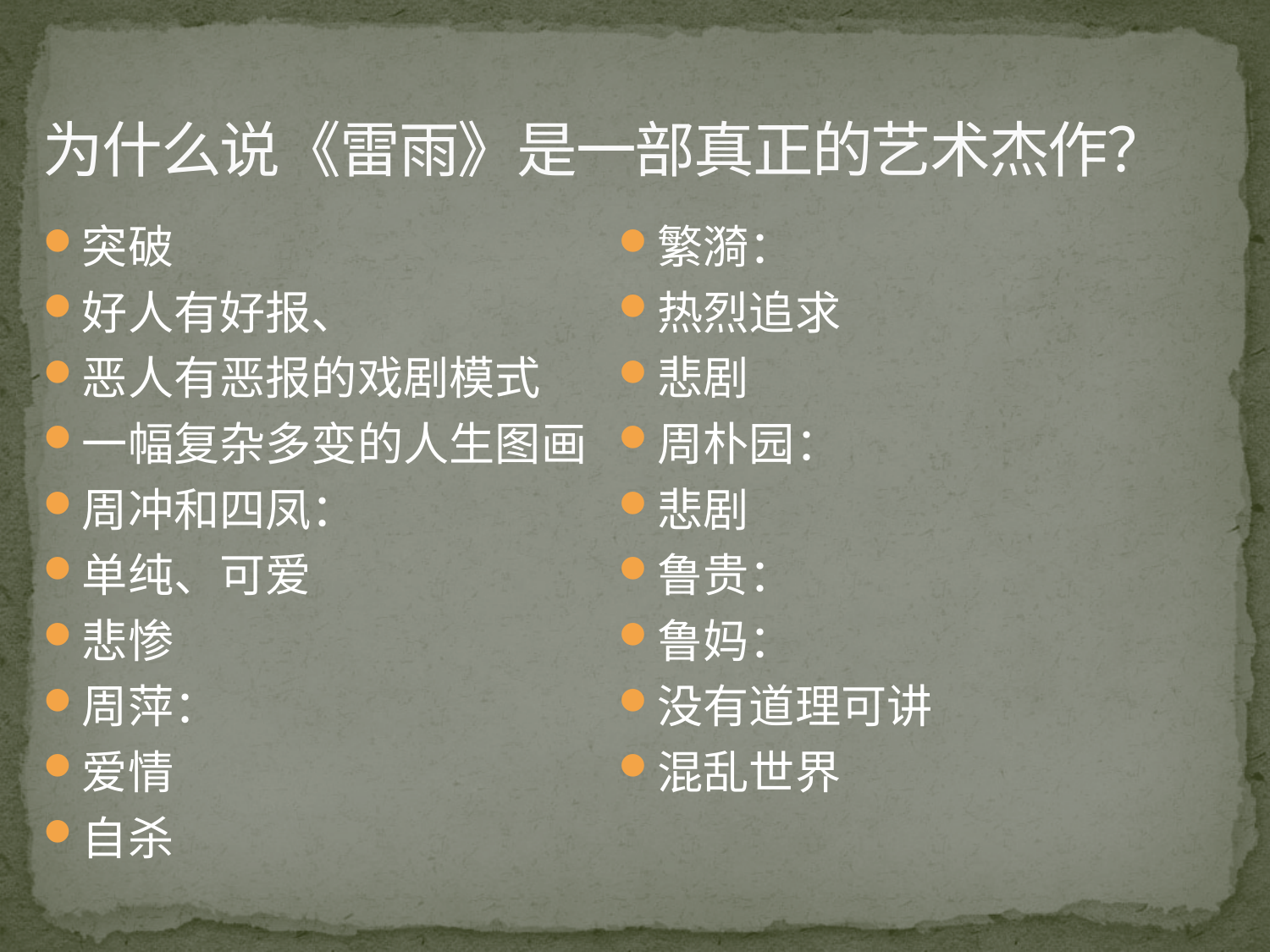

# 为什么说《雷雨》是一部真正的艺术杰作？
突破
好人有好报、
恶人有恶报的戏剧模式
一幅复杂多变的人生图画
周冲和四凤：
单纯、可爱
悲惨
周萍：
爱情
自杀
繁漪：
热烈追求
悲剧
周朴园：
悲剧
鲁贵：
鲁妈：
没有道理可讲
混乱世界